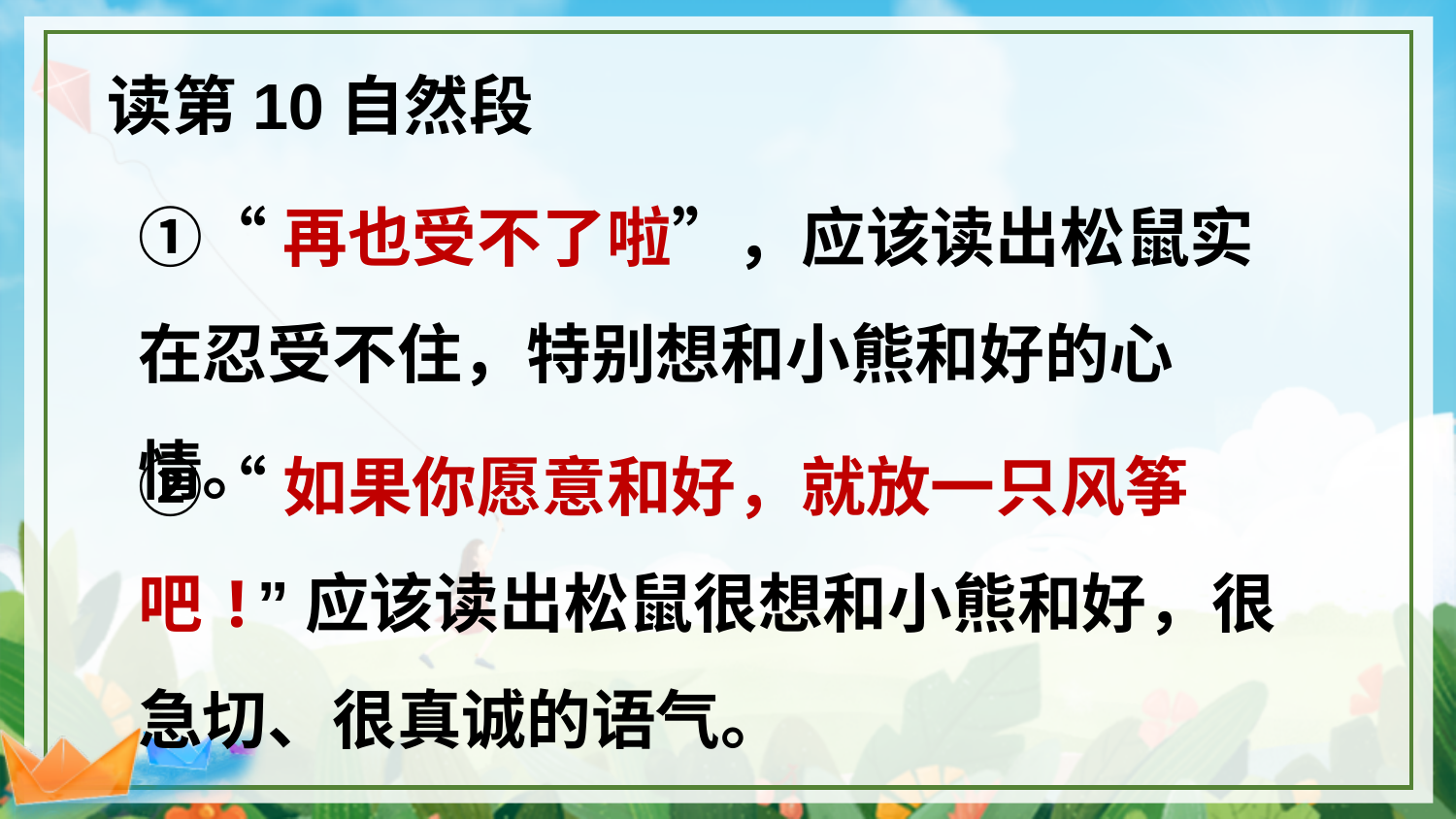

读第10自然段
①“再也受不了啦”，应该读出松鼠实在忍受不住，特别想和小熊和好的心情。
②“如果你愿意和好，就放一只风筝吧!”应该读出松鼠很想和小熊和好，很急切、很真诚的语气。